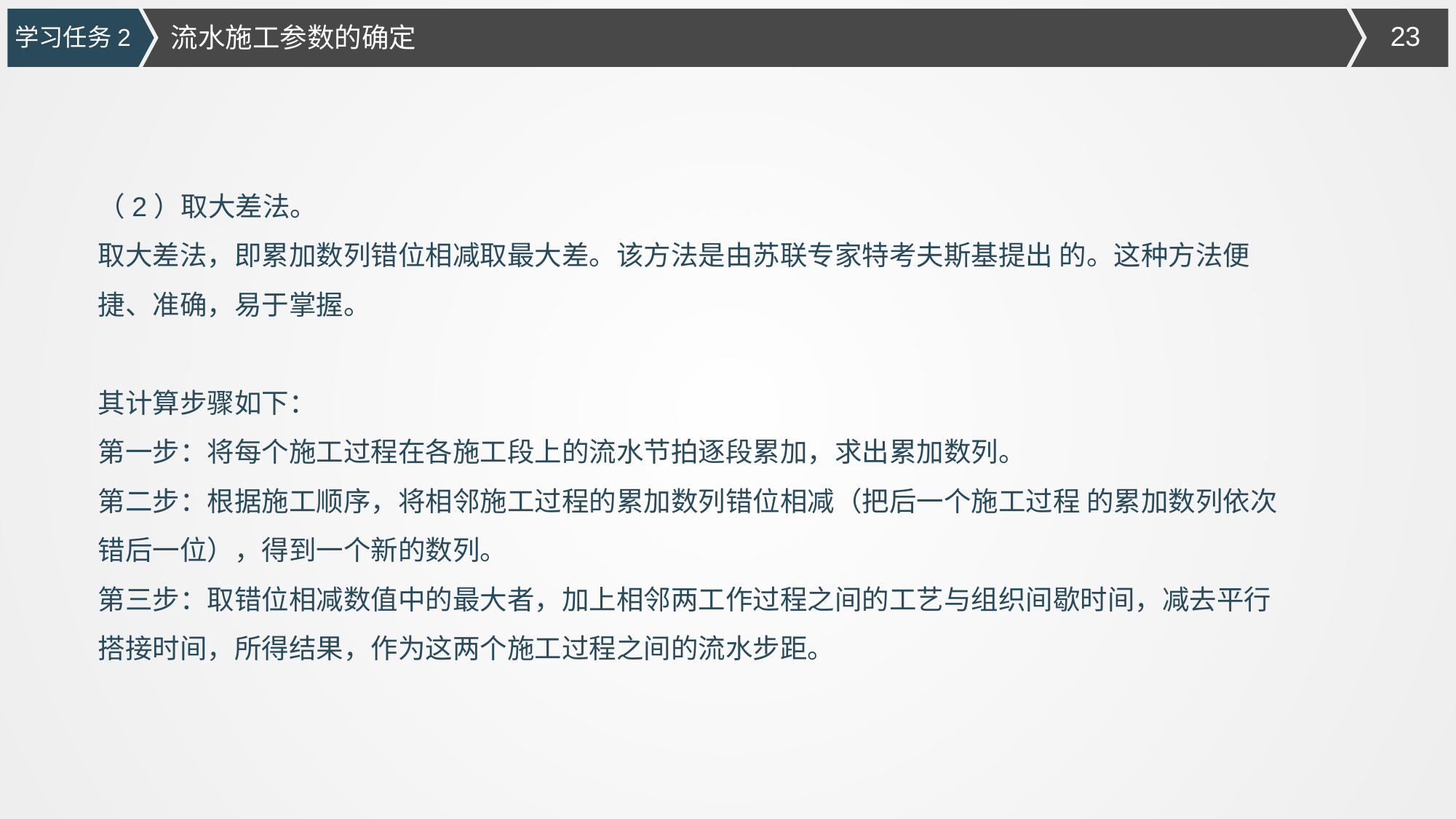

流水施工参数的确定
学习任务2
（2）取大差法。
取大差法，即累加数列错位相减取最大差。该方法是由苏联专家特考夫斯基提出 的。这种方法便捷、准确，易于掌握。

其计算步骤如下：
第一步：将每个施工过程在各施工段上的流水节拍逐段累加，求出累加数列。
第二步：根据施工顺序，将相邻施工过程的累加数列错位相减（把后一个施工过程 的累加数列依次错后一位），得到一个新的数列。
第三步：取错位相减数值中的最大者，加上相邻两工作过程之间的工艺与组织间歇时间，减去平行搭接时间，所得结果，作为这两个施工过程之间的流水步距。